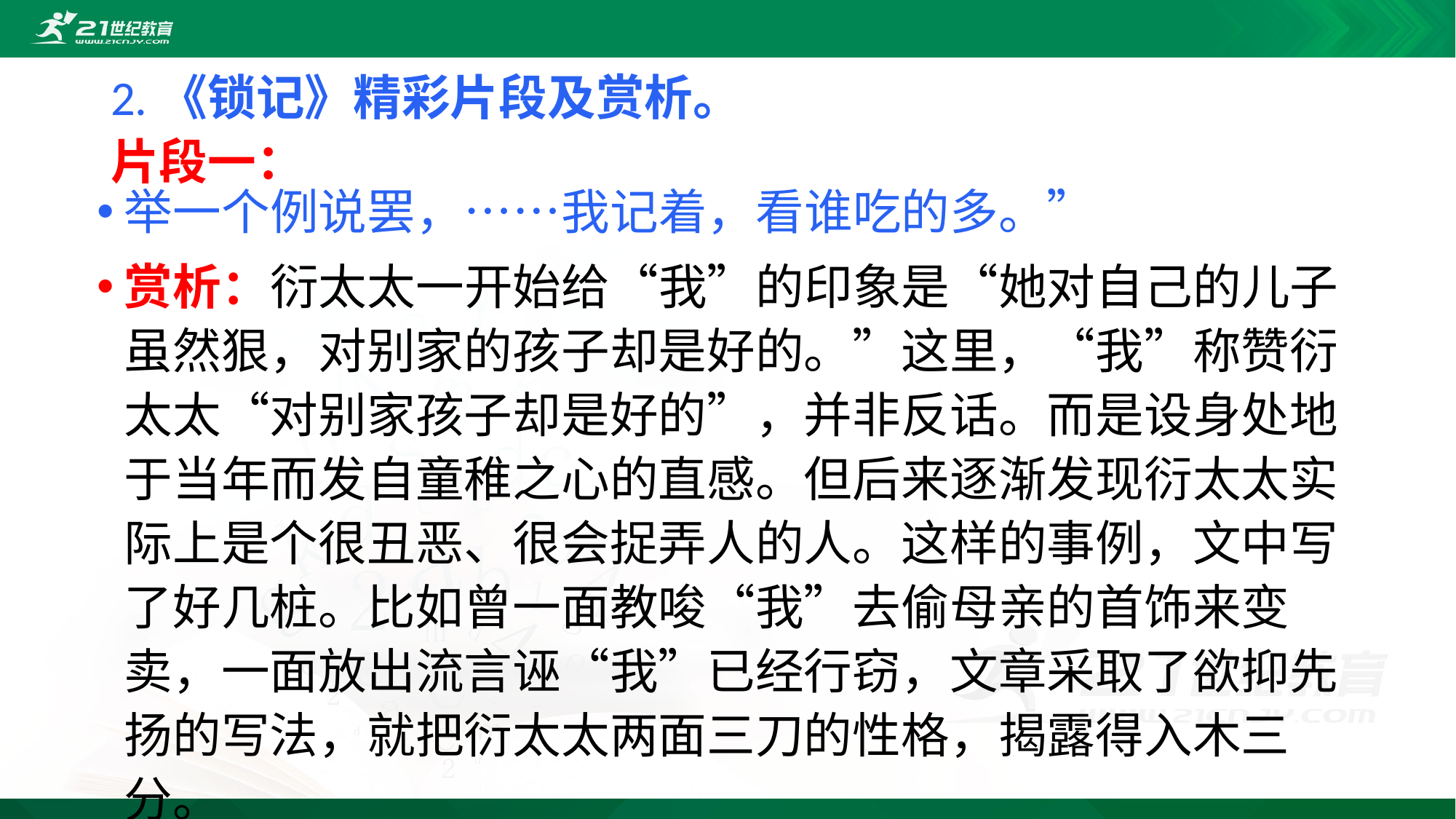

2.《锁记》精彩片段及赏析。
片段一：
举一个例说罢，……我记着，看谁吃的多。”
赏析：衍太太一开始给“我”的印象是“她对自己的儿子虽然狠，对别家的孩子却是好的。”这里，“我”称赞衍太太“对别家孩子却是好的”，并非反话。而是设身处地于当年而发自童稚之心的直感。但后来逐渐发现衍太太实际上是个很丑恶、很会捉弄人的人。这样的事例，文中写了好几桩。比如曾一面教唆“我”去偷母亲的首饰来变卖，一面放出流言诬“我”已经行窃，文章采取了欲抑先扬的写法，就把衍太太两面三刀的性格，揭露得入木三分。